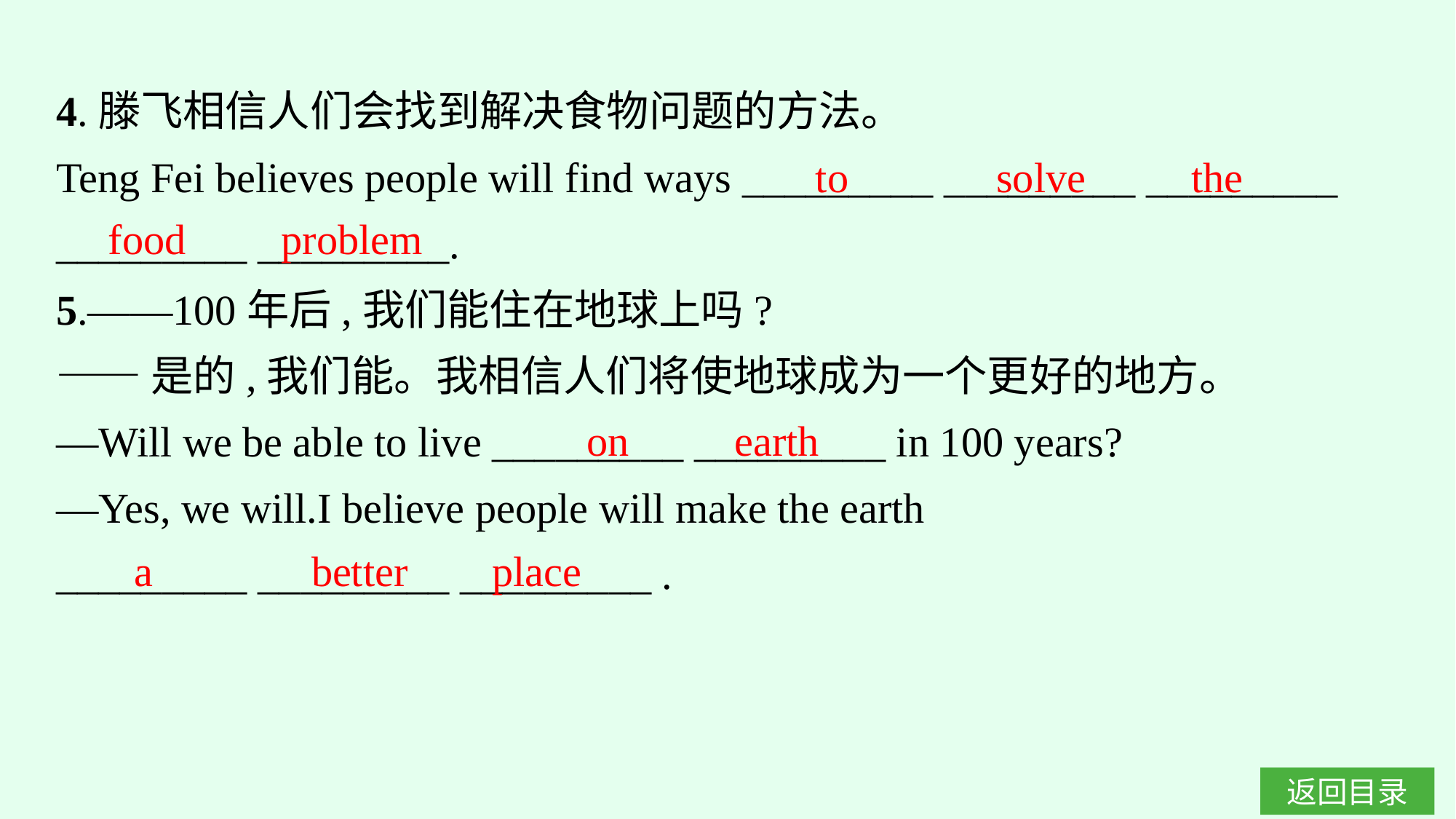

4.滕飞相信人们会找到解决食物问题的方法。
Teng Fei believes people will find ways _________ _________ _________ _________ _________.
5.——100年后,我们能住在地球上吗?
——是的,我们能。我相信人们将使地球成为一个更好的地方。
—Will we be able to live _________ _________ in 100 years?
—Yes, we will.I believe people will make the earth
_________ _________ _________ .
to              solve          the
food         problem
on          earth
a               better        place